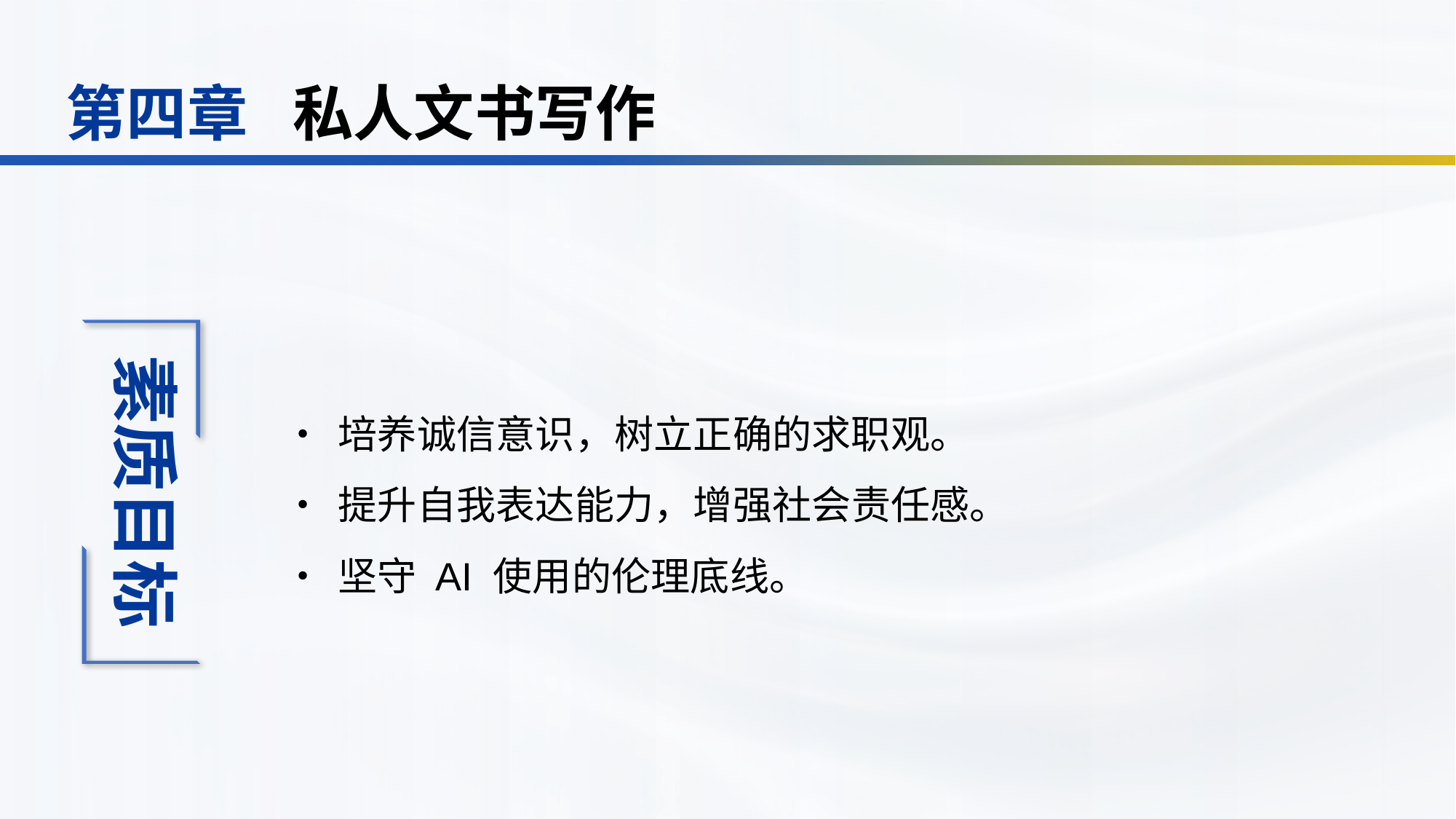

私人文书写作
第四章
•	培养诚信意识，树立正确的求职观。
•	提升自我表达能力，增强社会责任感。
•	坚守 AI 使用的伦理底线。